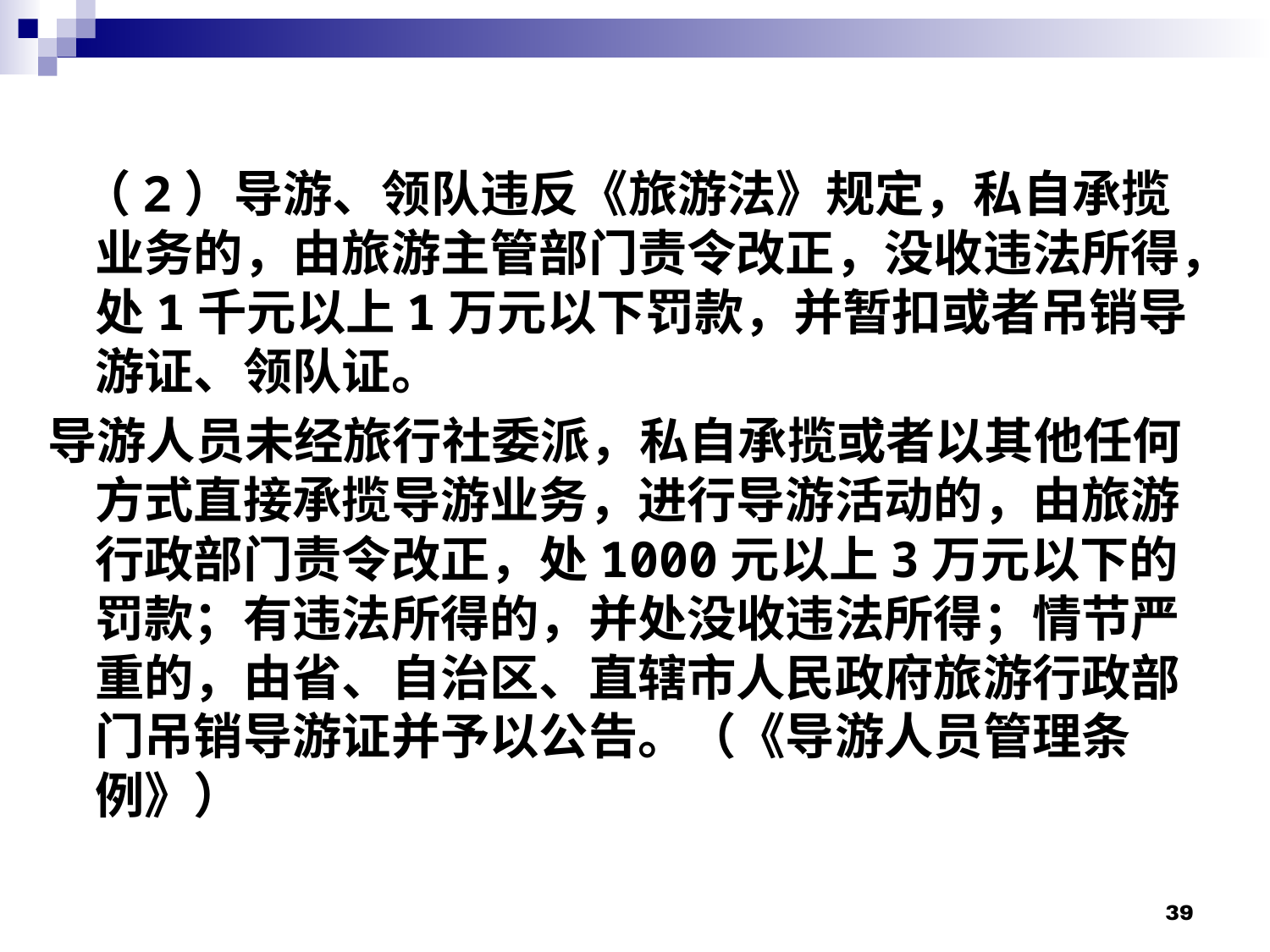

# （2）导游、领队违反《旅游法》规定，私自承揽业务的，由旅游主管部门责令改正，没收违法所得，处1千元以上1万元以下罚款，并暂扣或者吊销导游证、领队证。
导游人员未经旅行社委派，私自承揽或者以其他任何方式直接承揽导游业务，进行导游活动的，由旅游行政部门责令改正，处1000元以上3万元以下的罚款；有违法所得的，并处没收违法所得；情节严重的，由省、自治区、直辖市人民政府旅游行政部门吊销导游证并予以公告。（《导游人员管理条例》）
39